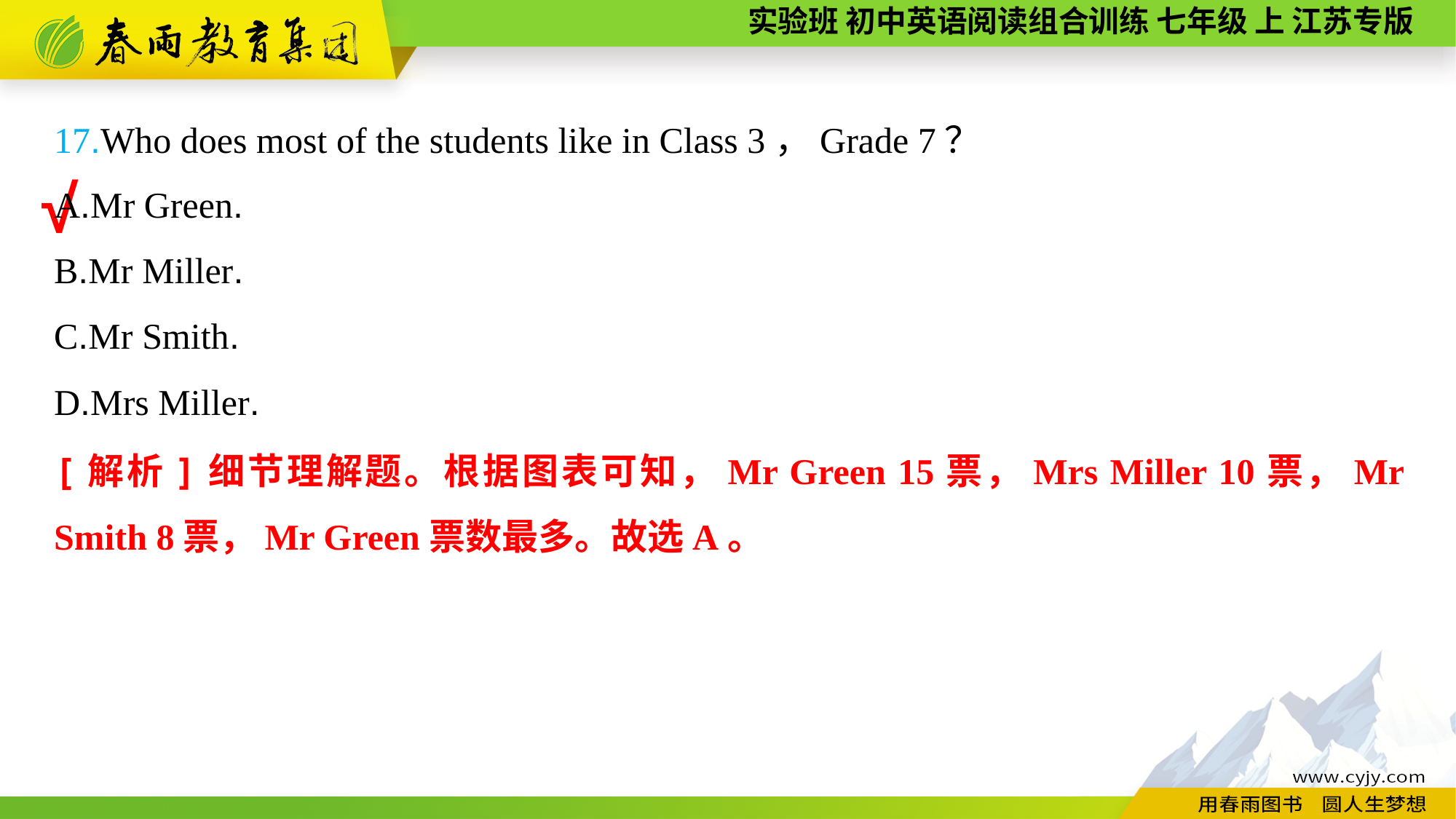

17.Who does most of the students like in Class 3，Grade 7？
A.Mr Green.
B.Mr Miller.
C.Mr Smith.
D.Mrs Miller.
√
[解析]细节理解题。根据图表可知，Mr Green 15票，Mrs Miller 10票，Mr Smith 8票，Mr Green票数最多。故选A。